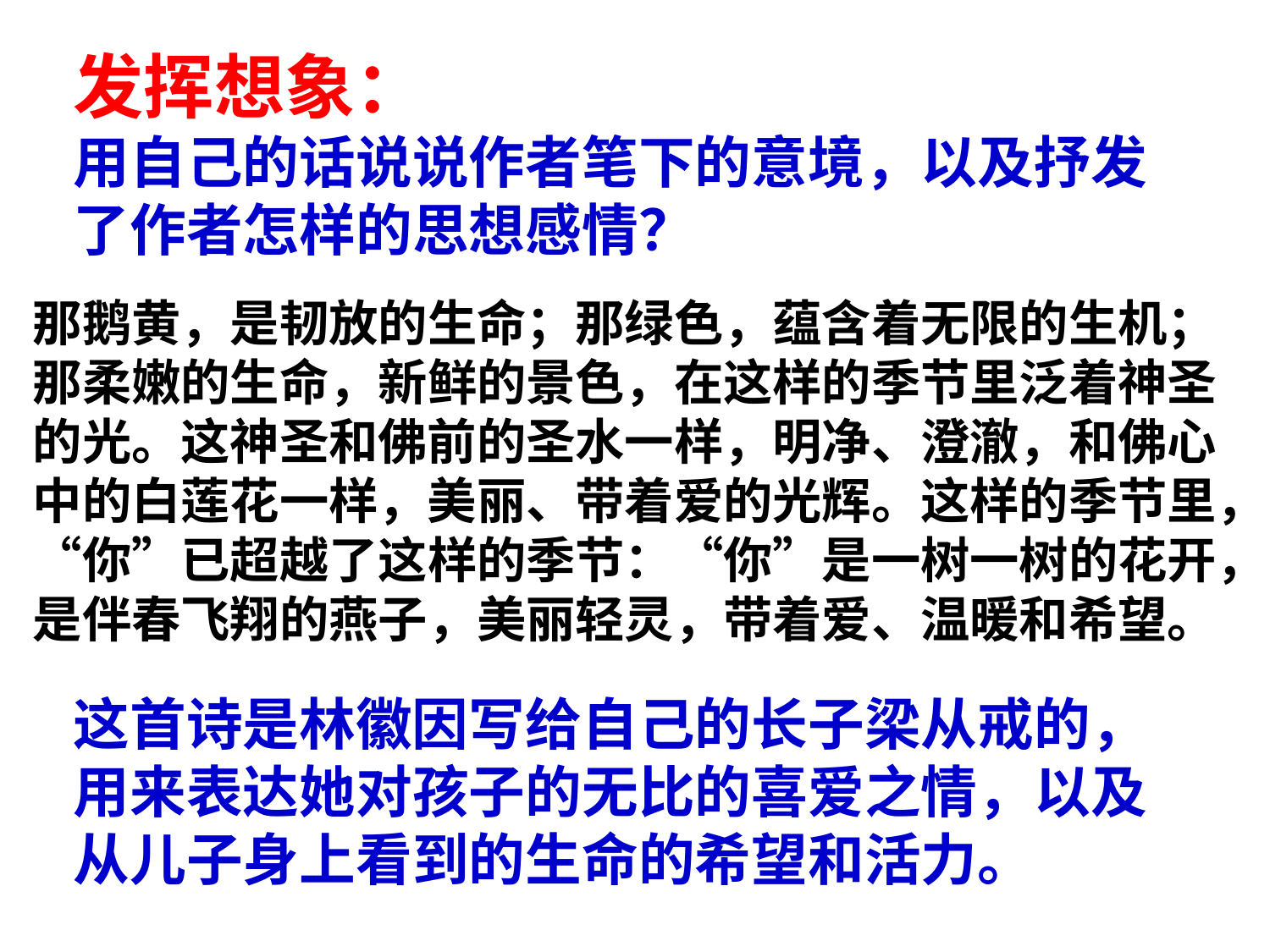

发挥想象：
用自己的话说说作者笔下的意境，以及抒发了作者怎样的思想感情？
那鹅黄，是韧放的生命；那绿色，蕴含着无限的生机；那柔嫩的生命，新鲜的景色，在这样的季节里泛着神圣的光。这神圣和佛前的圣水一样，明净、澄澈，和佛心中的白莲花一样，美丽、带着爱的光辉。这样的季节里，“你”已超越了这样的季节：“你”是一树一树的花开，是伴春飞翔的燕子，美丽轻灵，带着爱、温暖和希望。
这首诗是林徽因写给自己的长子梁从戒的，
用来表达她对孩子的无比的喜爱之情，以及
从儿子身上看到的生命的希望和活力。